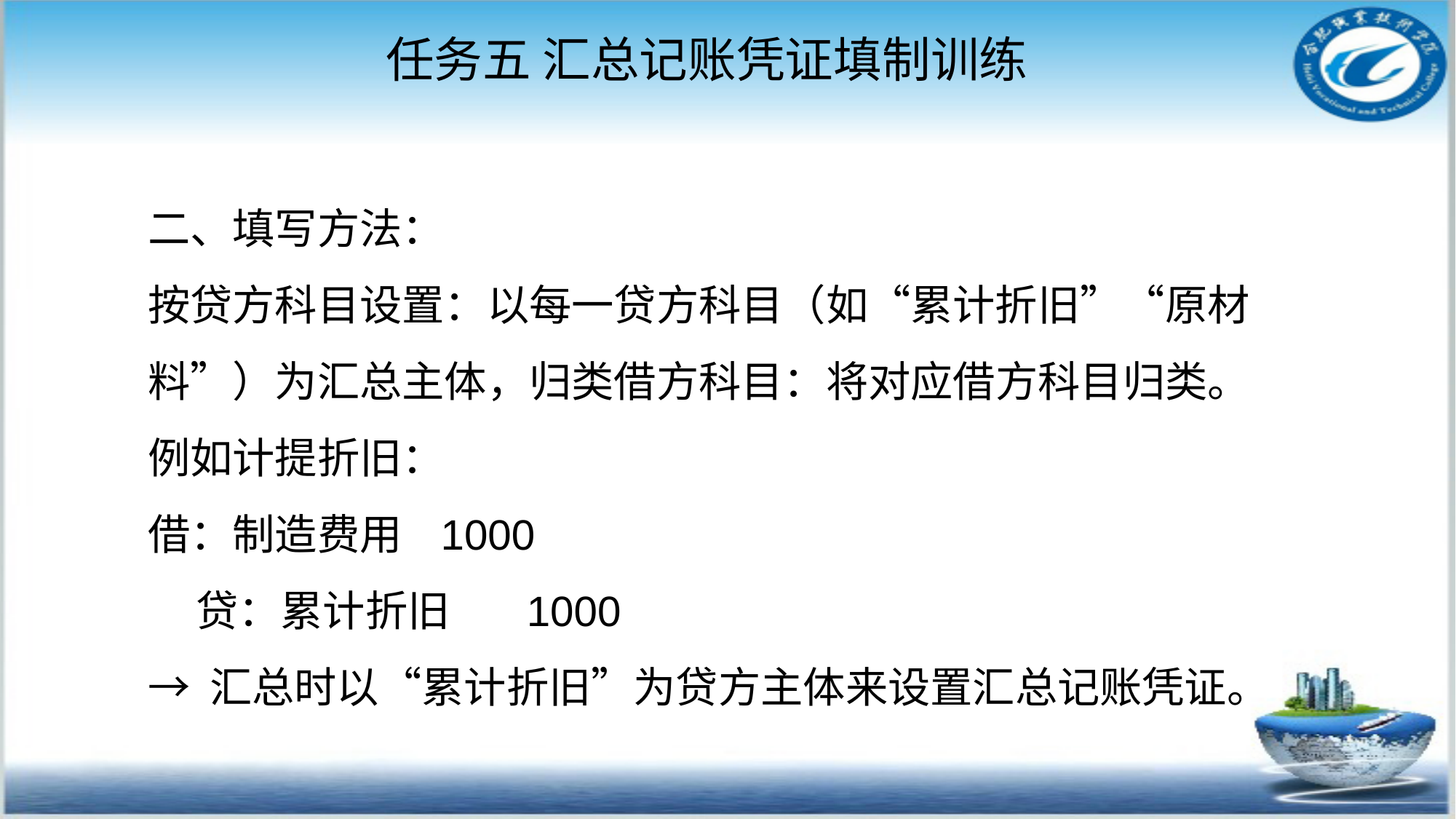

任务五 汇总记账凭证填制训练
二、填写方法：
按贷方科目设置：以每一贷方科目（如“累计折旧”“原材料”）为汇总主体，归类借方科目：将对应借方科目归类。
例如计提折旧：
借：制造费用   1000
    贷：累计折旧       1000
→ 汇总时以“累计折旧”为贷方主体来设置汇总记账凭证。